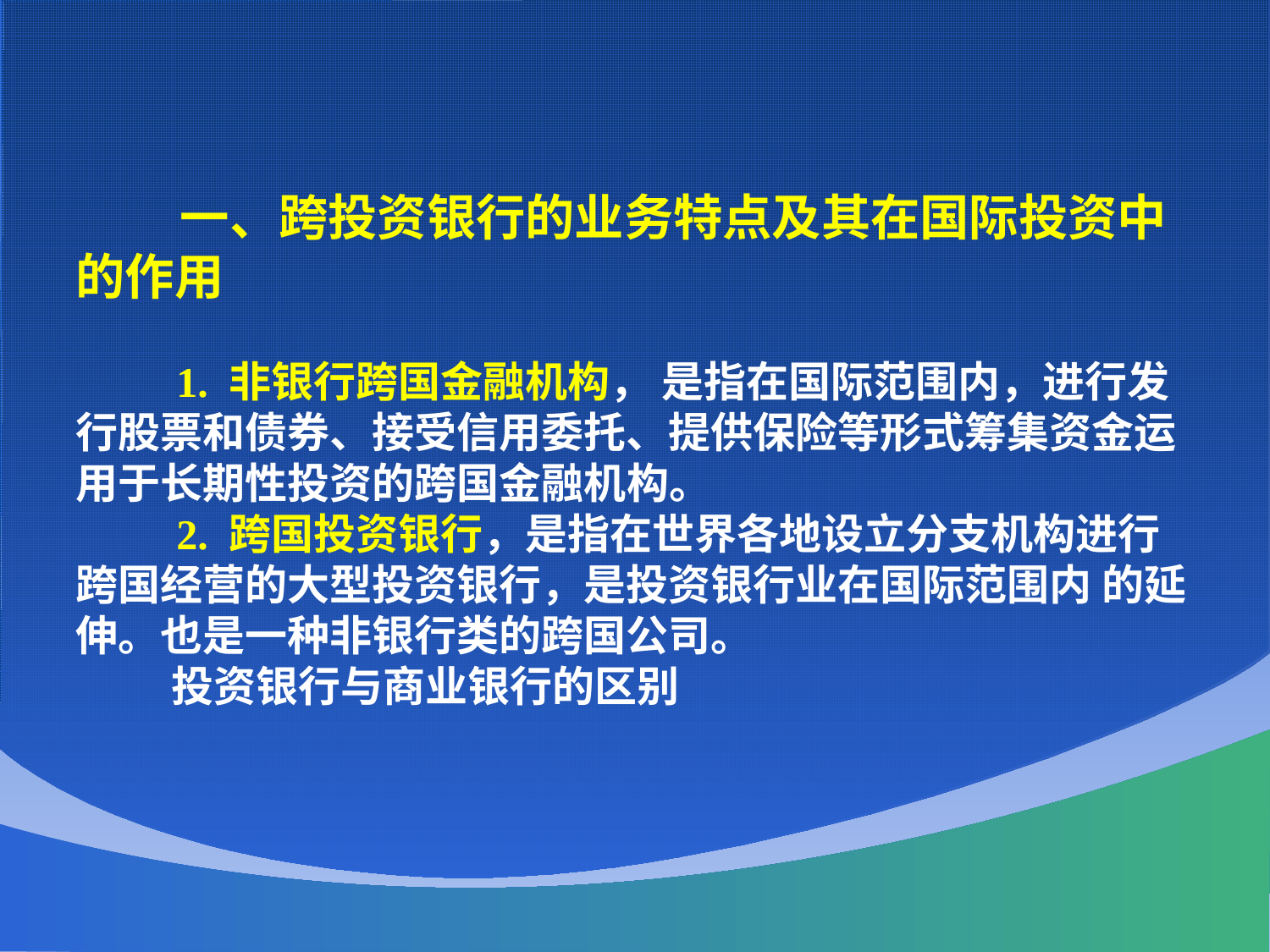

一、跨投资银行的业务特点及其在国际投资中的作用

     1. 非银行跨国金融机构， 是指在国际范围内，进行发行股票和债券、接受信用委托、提供保险等形式筹集资金运用于长期性投资的跨国金融机构。
     2. 跨国投资银行，是指在世界各地设立分支机构进行跨国经营的大型投资银行，是投资银行业在国际范围内 的延伸。也是一种非银行类的跨国公司。
    投资银行与商业银行的区别